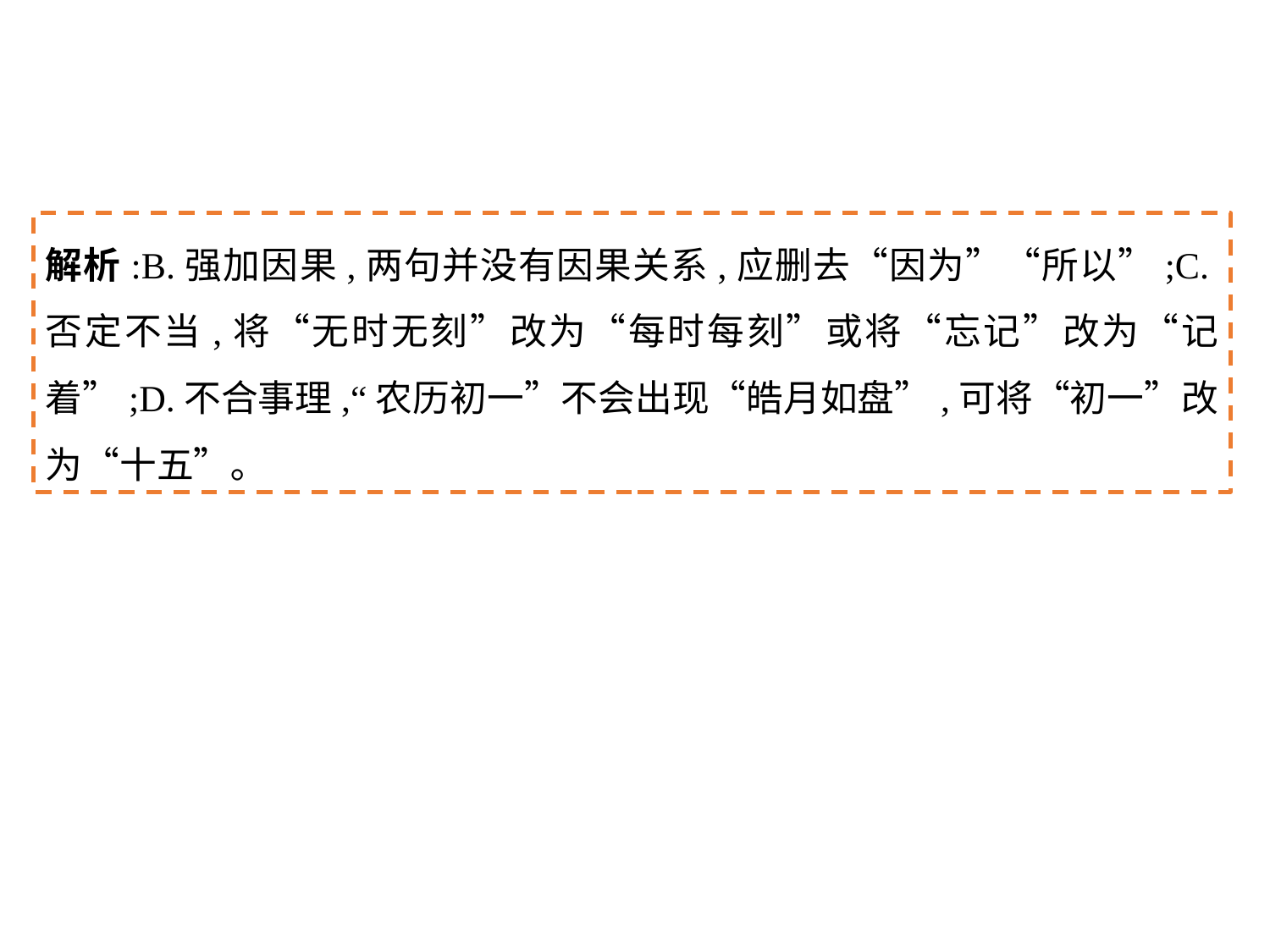

解析:B.强加因果,两句并没有因果关系,应删去“因为”“所以”;C.否定不当,将“无时无刻”改为“每时每刻”或将“忘记”改为“记着”;D.不合事理,“农历初一”不会出现“皓月如盘”,可将“初一”改为“十五”｡